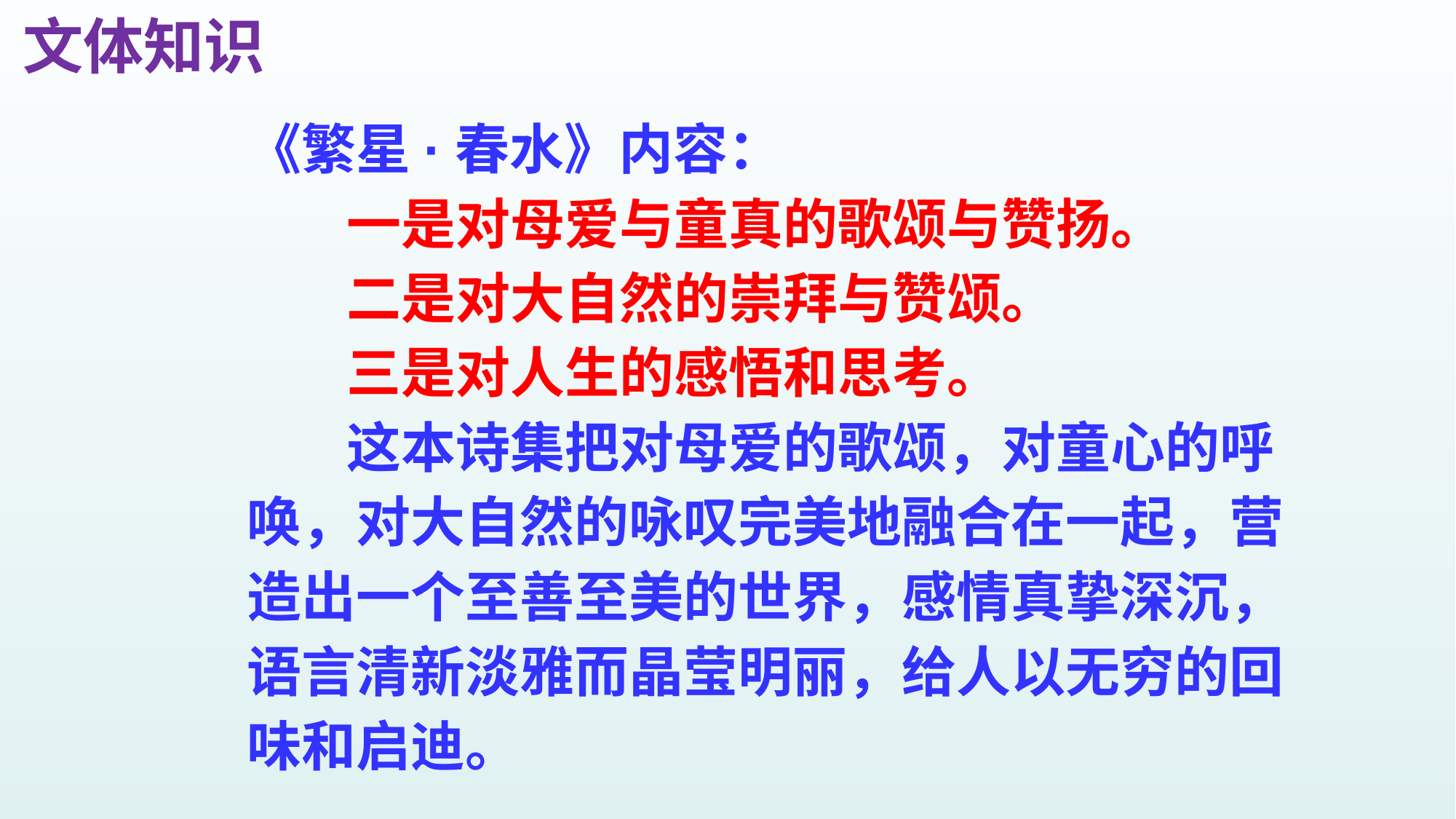

文体知识
《繁星·春水》内容：
       一是对母爱与童真的歌颂与赞扬。
       二是对大自然的崇拜与赞颂。
       三是对人生的感悟和思考。
       这本诗集把对母爱的歌颂，对童心的呼唤，对大自然的咏叹完美地融合在一起，营造出一个至善至美的世界，感情真挚深沉，语言清新淡雅而晶莹明丽，给人以无穷的回味和启迪。